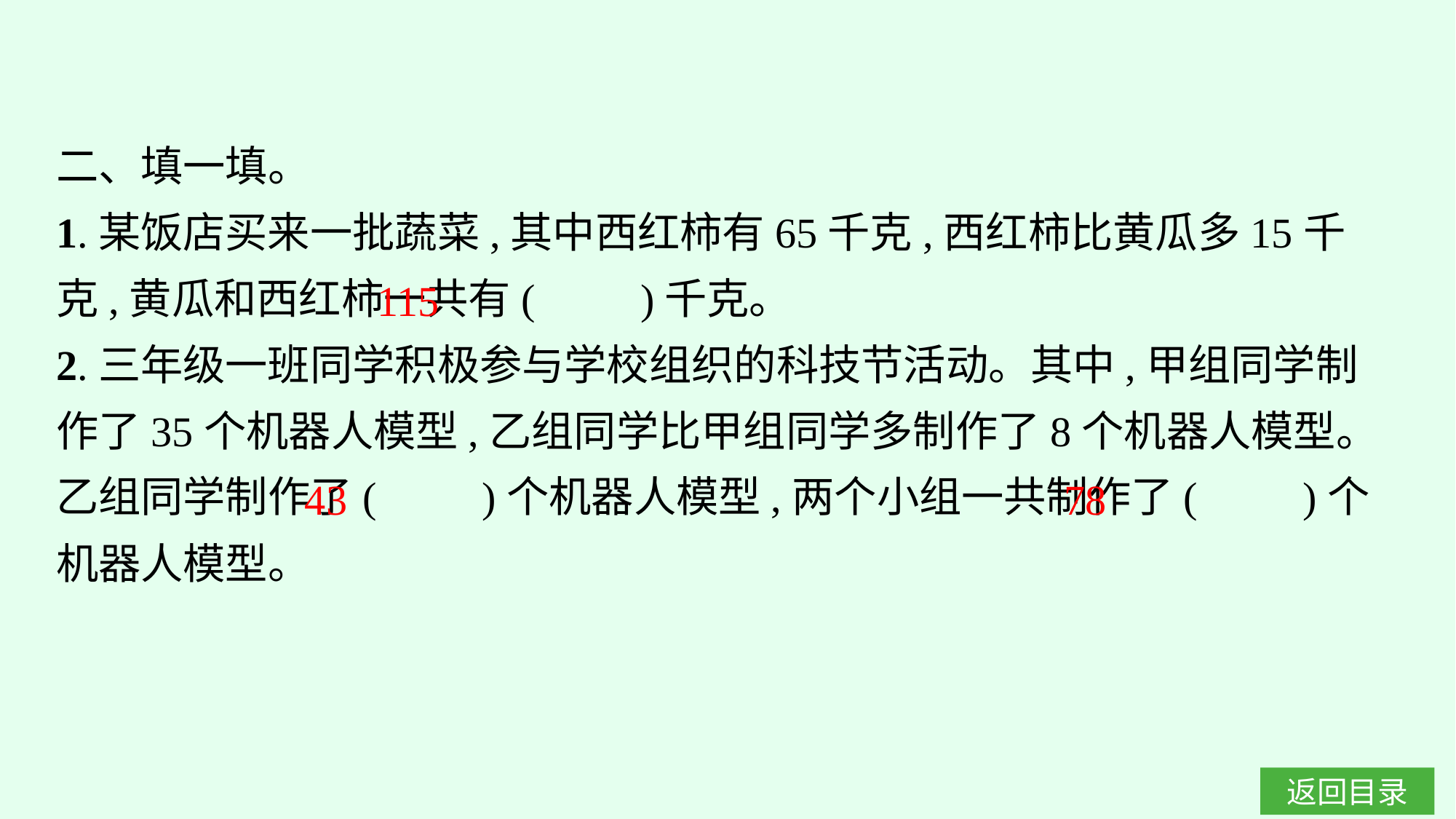

二、填一填。
1.某饭店买来一批蔬菜,其中西红柿有65千克,西红柿比黄瓜多15千克,黄瓜和西红柿一共有(　　)千克。
2.三年级一班同学积极参与学校组织的科技节活动。其中,甲组同学制作了35个机器人模型,乙组同学比甲组同学多制作了8个机器人模型。乙组同学制作了(　　)个机器人模型,两个小组一共制作了(　　)个机器人模型。
115
43
78